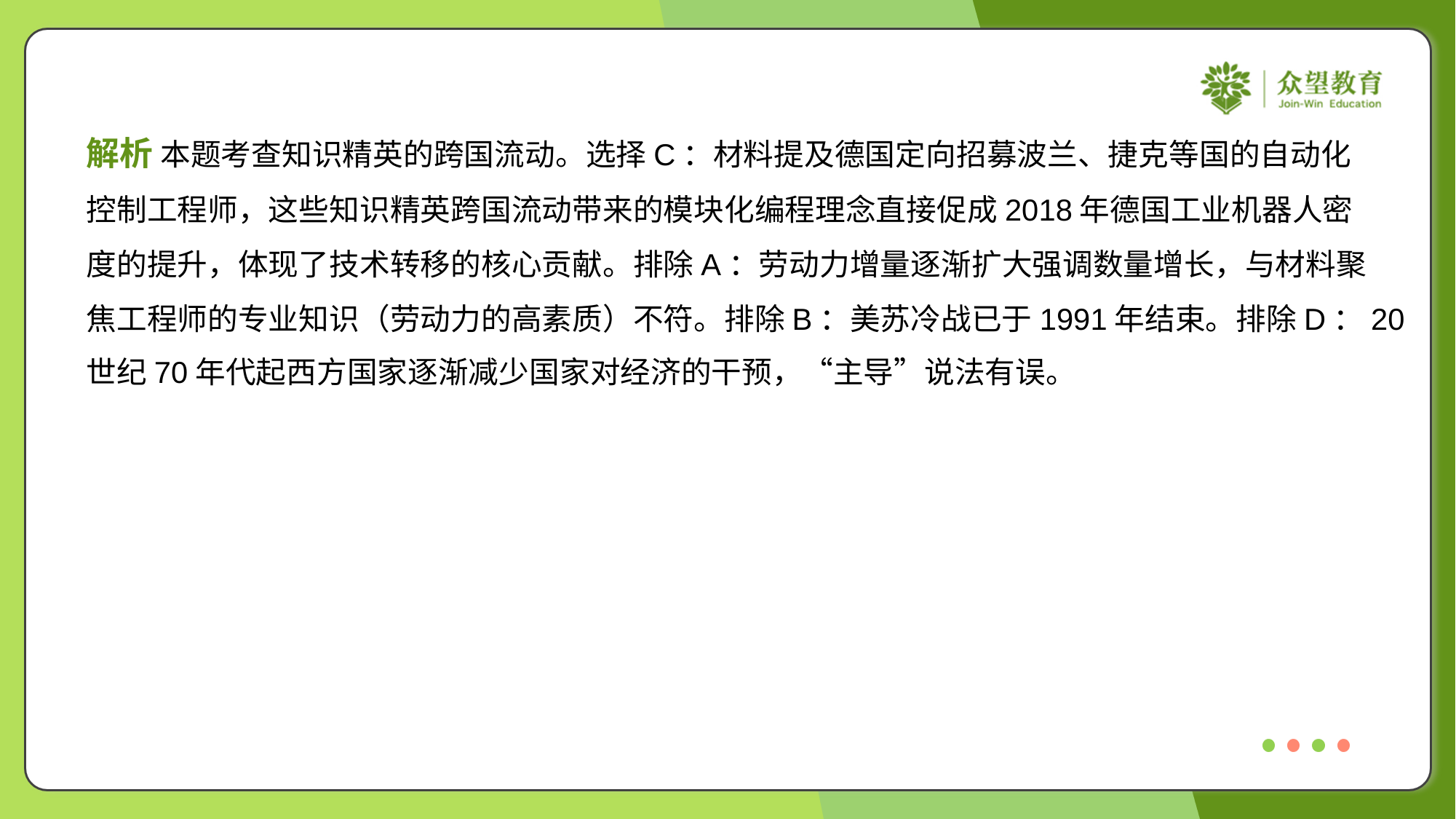

解析 本题考查知识精英的跨国流动。选择C：材料提及德国定向招募波兰、捷克等国的自动化
控制工程师，这些知识精英跨国流动带来的模块化编程理念直接促成2018年德国工业机器人密
度的提升，体现了技术转移的核心贡献。排除A：劳动力增量逐渐扩大强调数量增长，与材料聚
焦工程师的专业知识（劳动力的高素质）不符。排除B：美苏冷战已于1991年结束。排除D：20
世纪70年代起西方国家逐渐减少国家对经济的干预，“主导”说法有误。